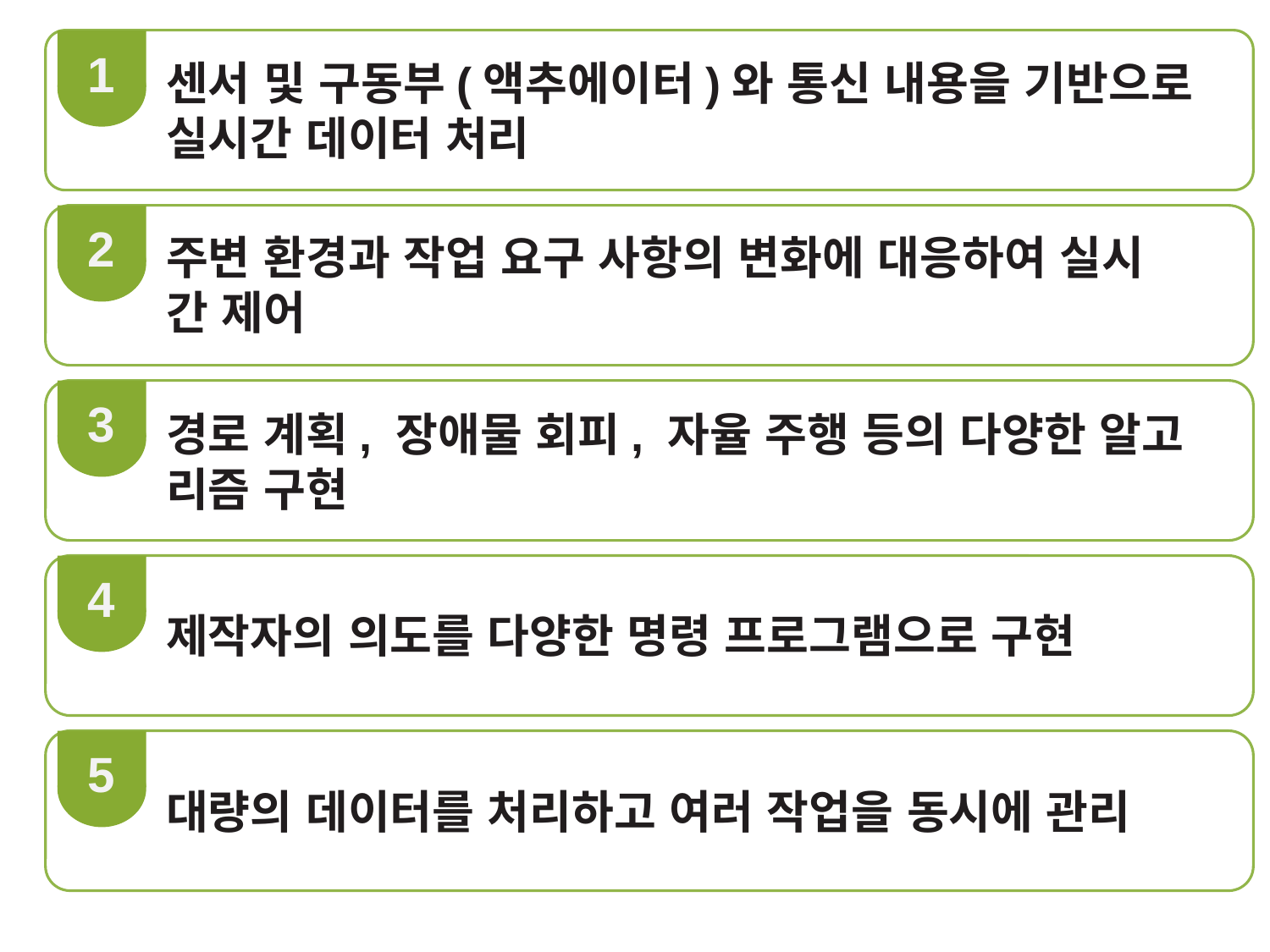

1
센서 및 구동부(액추에이터)와 통신 내용을 기반으로 실시간 데이터 처리

2
주변 환경과 작업 요구 사항의 변화에 대응하여 실시
간 제어

3
경로 계획, 장애물 회피, 자율 주행 등의 다양한 알고
리즘 구현

4
제작자의 의도를 다양한 명령 프로그램으로 구현

5
대량의 데이터를 처리하고 여러 작업을 동시에 관리